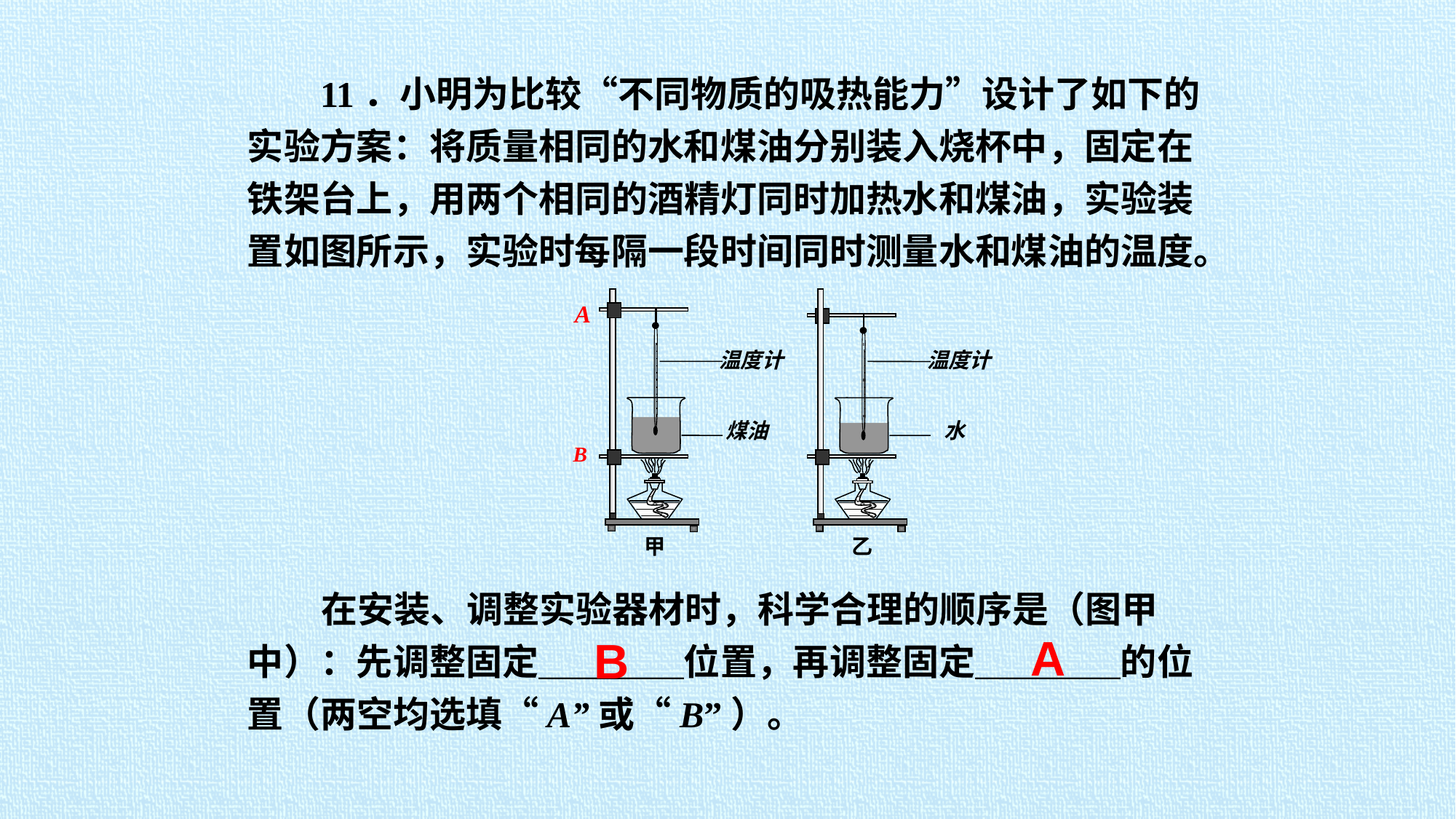

11．小明为比较“不同物质的吸热能力”设计了如下的实验方案：将质量相同的水和煤油分别装入烧杯中，固定在铁架台上，用两个相同的酒精灯同时加热水和煤油，实验装置如图所示，实验时每隔一段时间同时测量水和煤油的温度。

        在安装、调整实验器材时，科学合理的顺序是（图甲中）：先调整固定＿＿＿＿位置，再调整固定＿＿＿＿的位置（两空均选填“A”或“B”）。

温度计

煤油

甲

温度计

水

乙
A
B
A
B